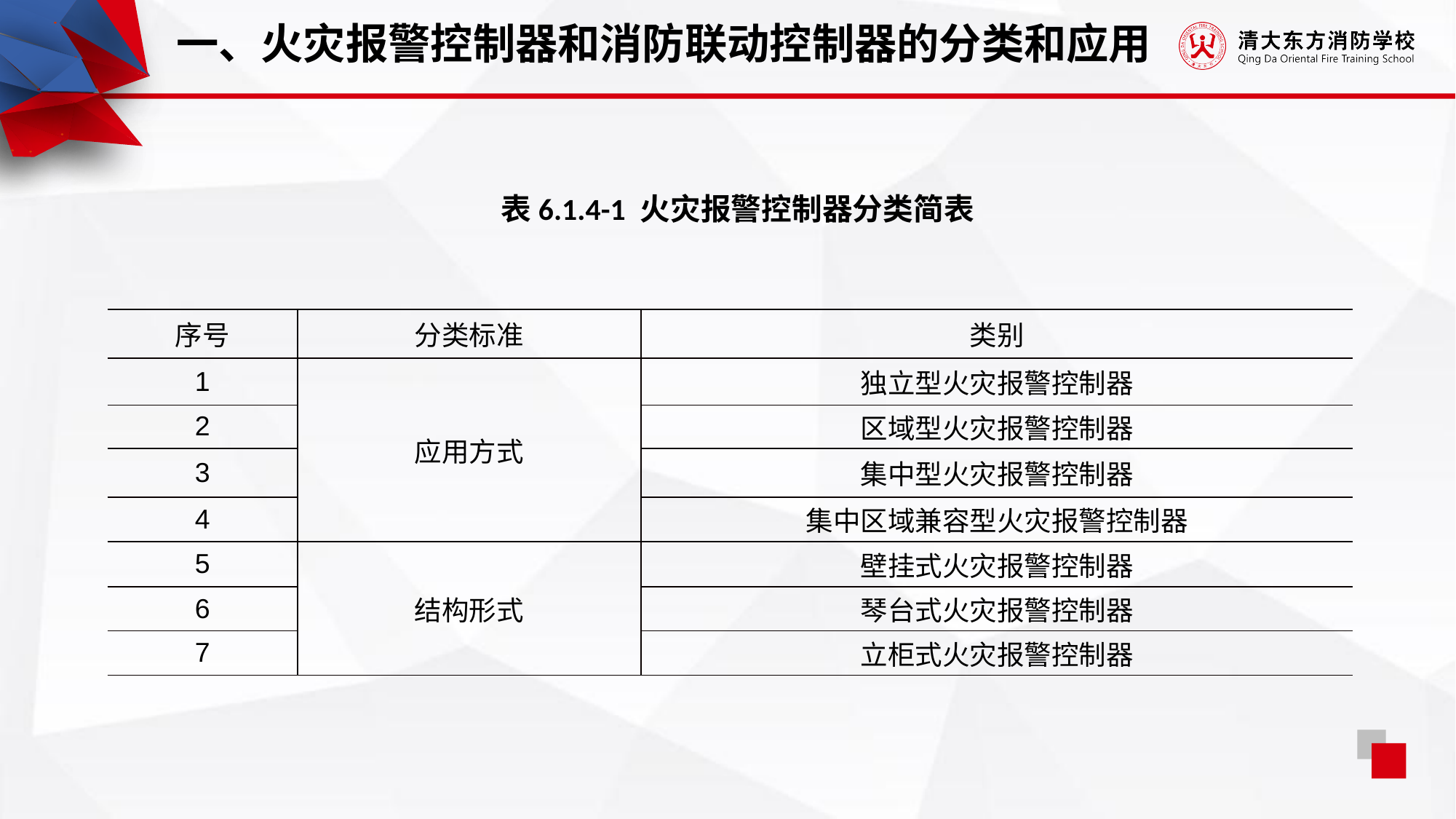

一、火灾报警控制器和消防联动控制器的分类和应用

表6.1.4-1 火灾报警控制器分类简表
| 序号 | 分类标准 | 类别 |
| --- | --- | --- |
| 1 | 应用方式 | 独立型火灾报警控制器 |
| 2 |  | 区域型火灾报警控制器 |
| 3 |  | 集中型火灾报警控制器 |
| 4 |  | 集中区域兼容型火灾报警控制器 |
| 5 | 结构形式 | 壁挂式火灾报警控制器 |
| 6 |  | 琴台式火灾报警控制器 |
| 7 |  | 立柜式火灾报警控制器 |